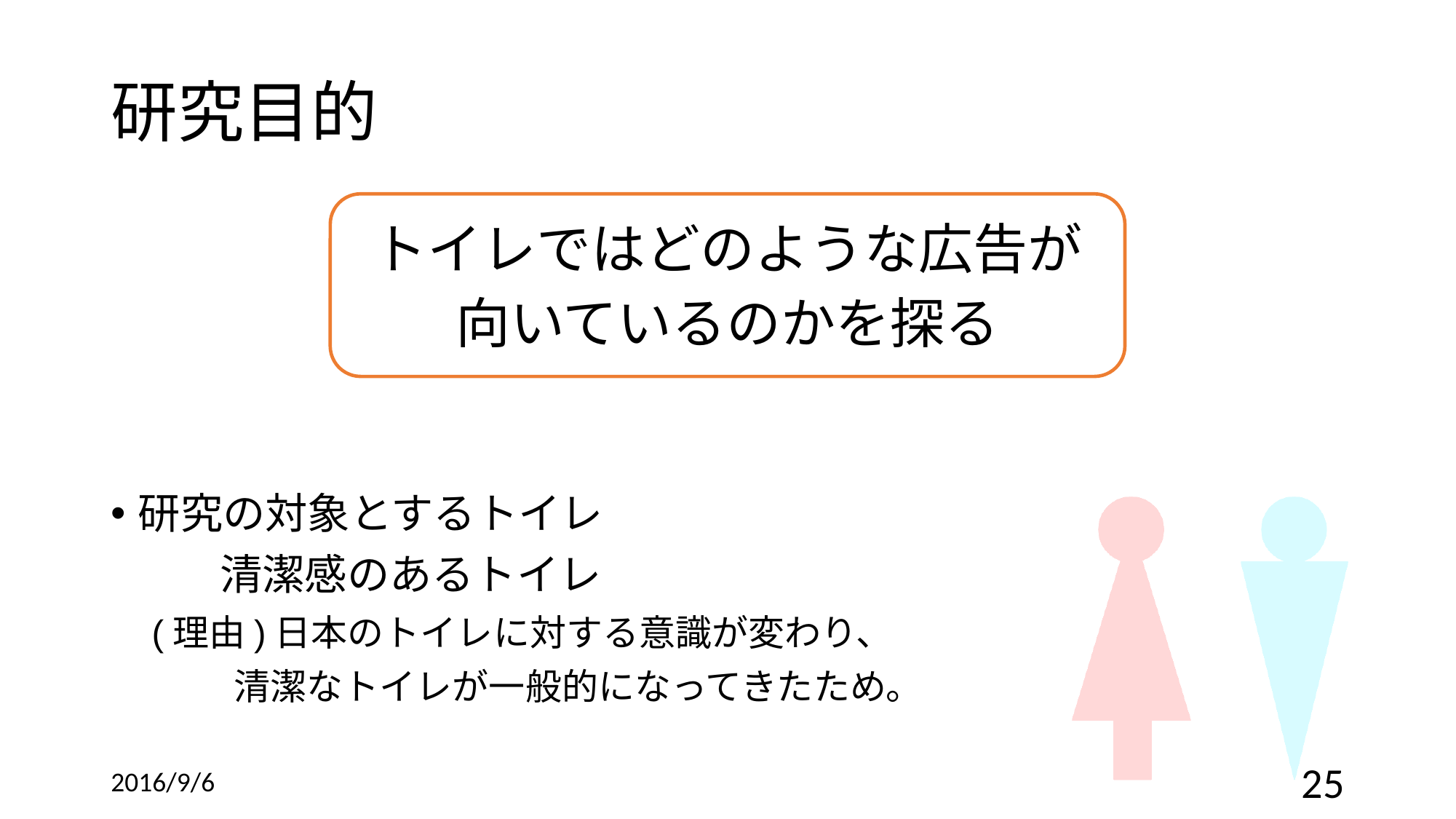

# 研究目的

トイレではどのような広告が
向いているのかを探る

研究の対象とするトイレ
　	清潔感のあるトイレ
    (理由)日本のトイレに対する意識が変わり、
              清潔なトイレが一般的になってきたため。
2016/9/6
25